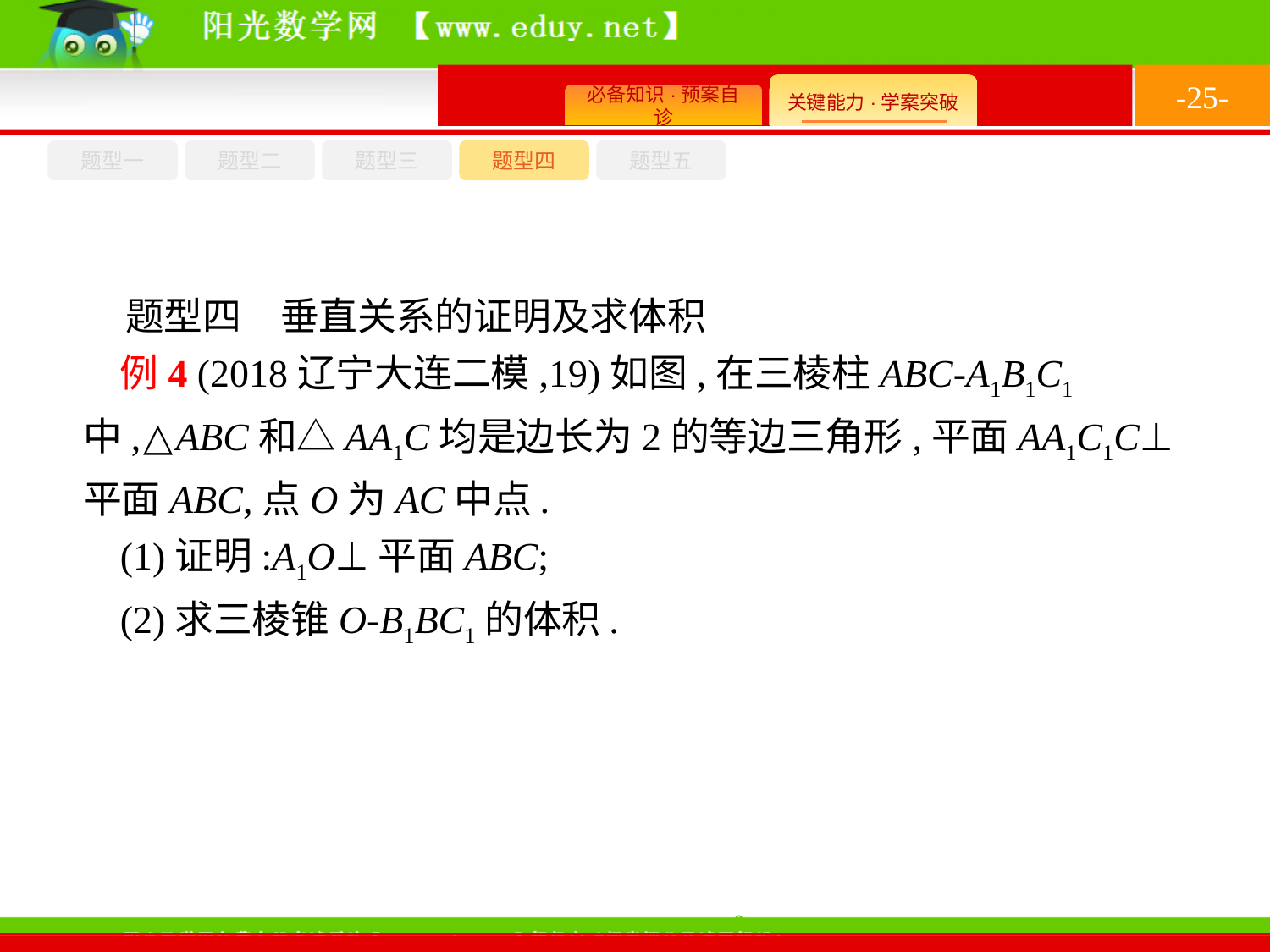

-25-
题型四
题型五
题型一
题型三
题型二
题型四　垂直关系的证明及求体积
例4 (2018辽宁大连二模,19)如图,在三棱柱ABC-A1B1C1中,△ABC和△AA1C均是边长为2的等边三角形,平面AA1C1C⊥平面ABC,点O为AC中点.
(1)证明:A1O⊥平面ABC;
(2)求三棱锥O-B1BC1的体积.